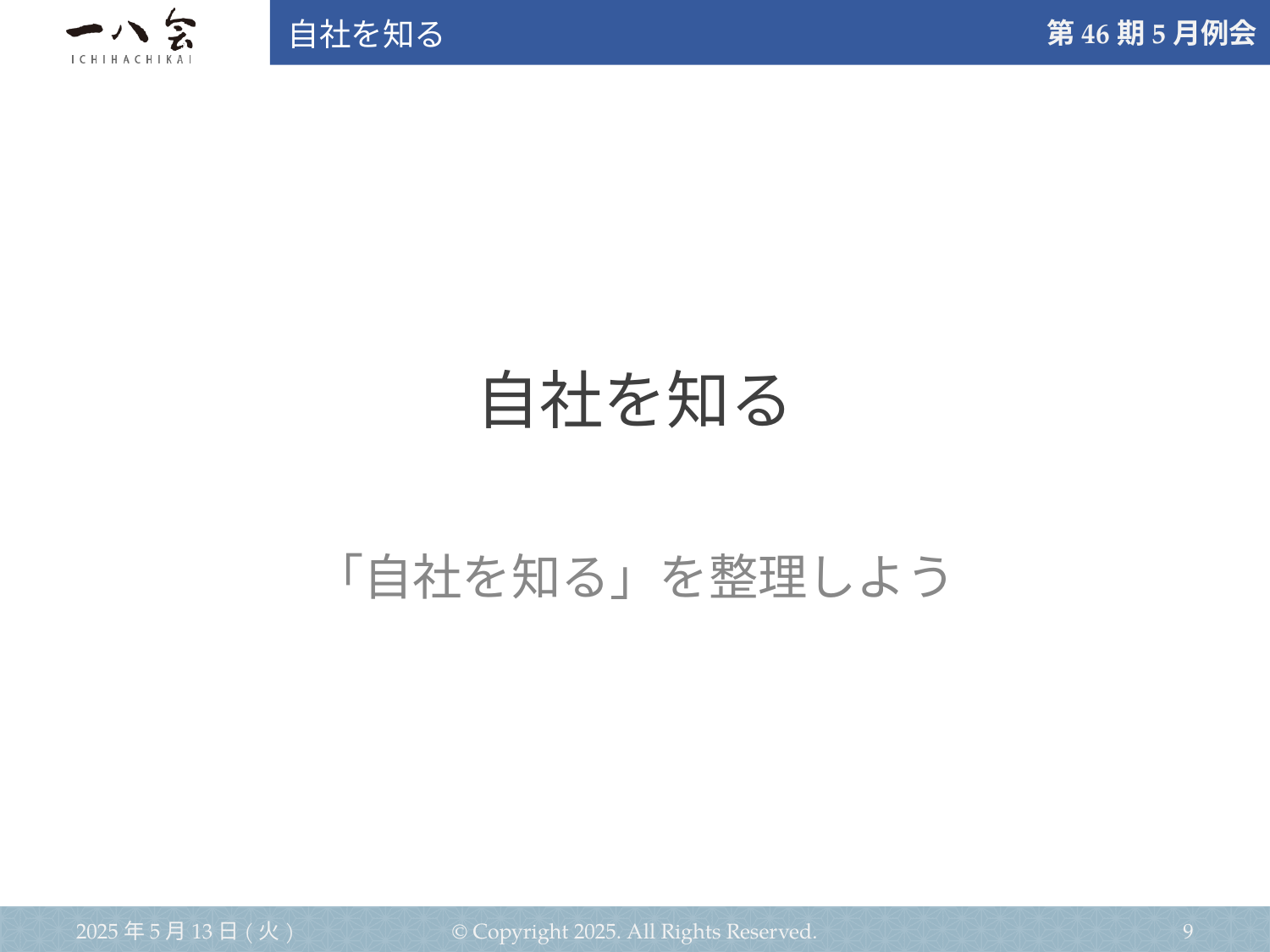

自社を知る
# 自社を知る
「自社を知る」を整理しよう
2025年5月13日(火)
© Copyright 2025. All Rights Reserved.
9